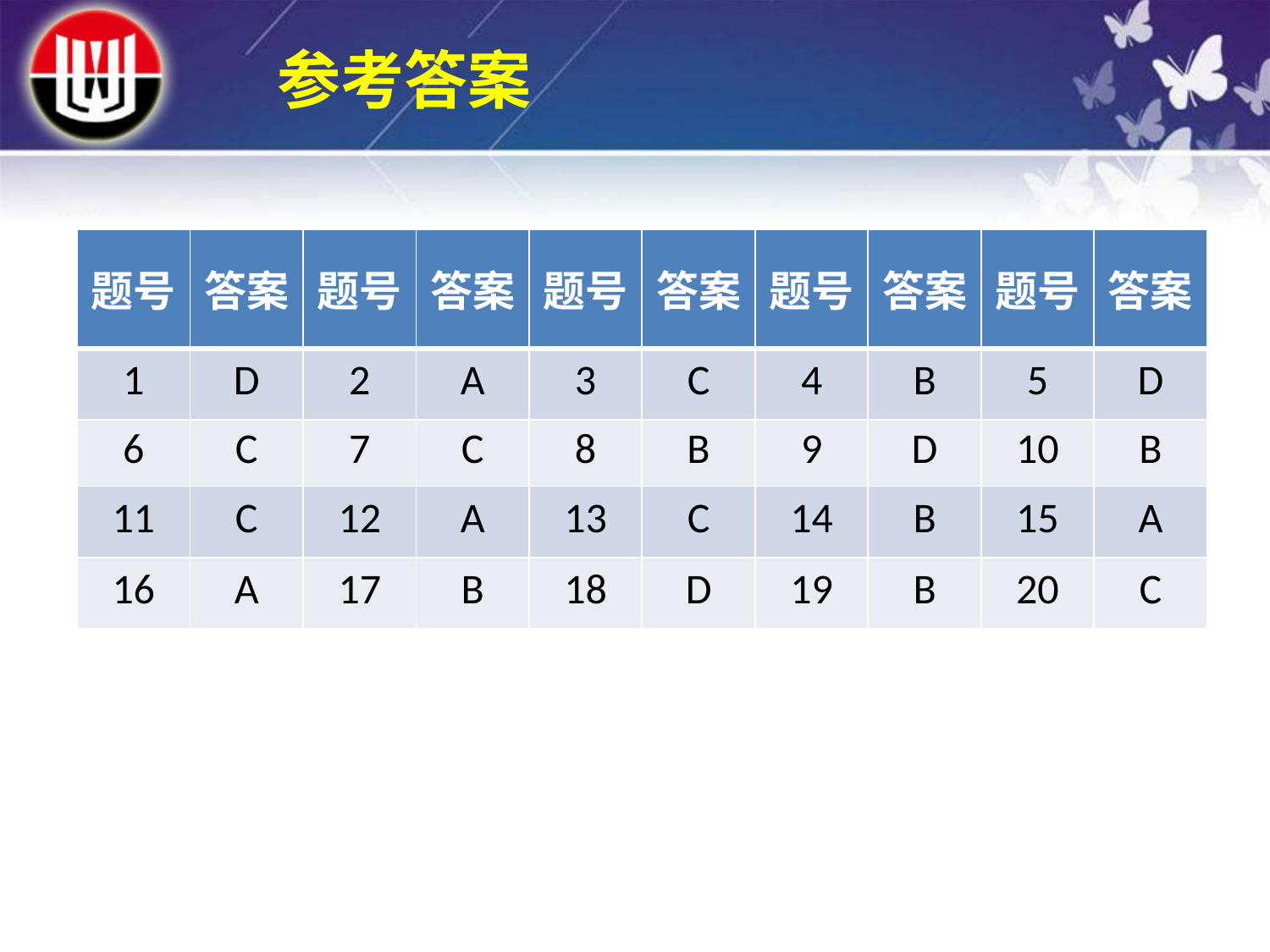

参考答案

| 题号 | 答案 | 题号 | 答案 | 题号 | 答案 | 题号 | 答案 | 题号 | 答案 |
| --- | --- | --- | --- | --- | --- | --- | --- | --- | --- |
| 1 | D | 2 | A | 3 | C | 4 | B | 5 | D |
| 6 | C | 7 | C | 8 | B | 9 | D | 10 | B |
| 11 | C | 12 | A | 13 | C | 14 | B | 15 | A |
| 16 | A | 17 | B | 18 | D | 19 | B | 20 | C |